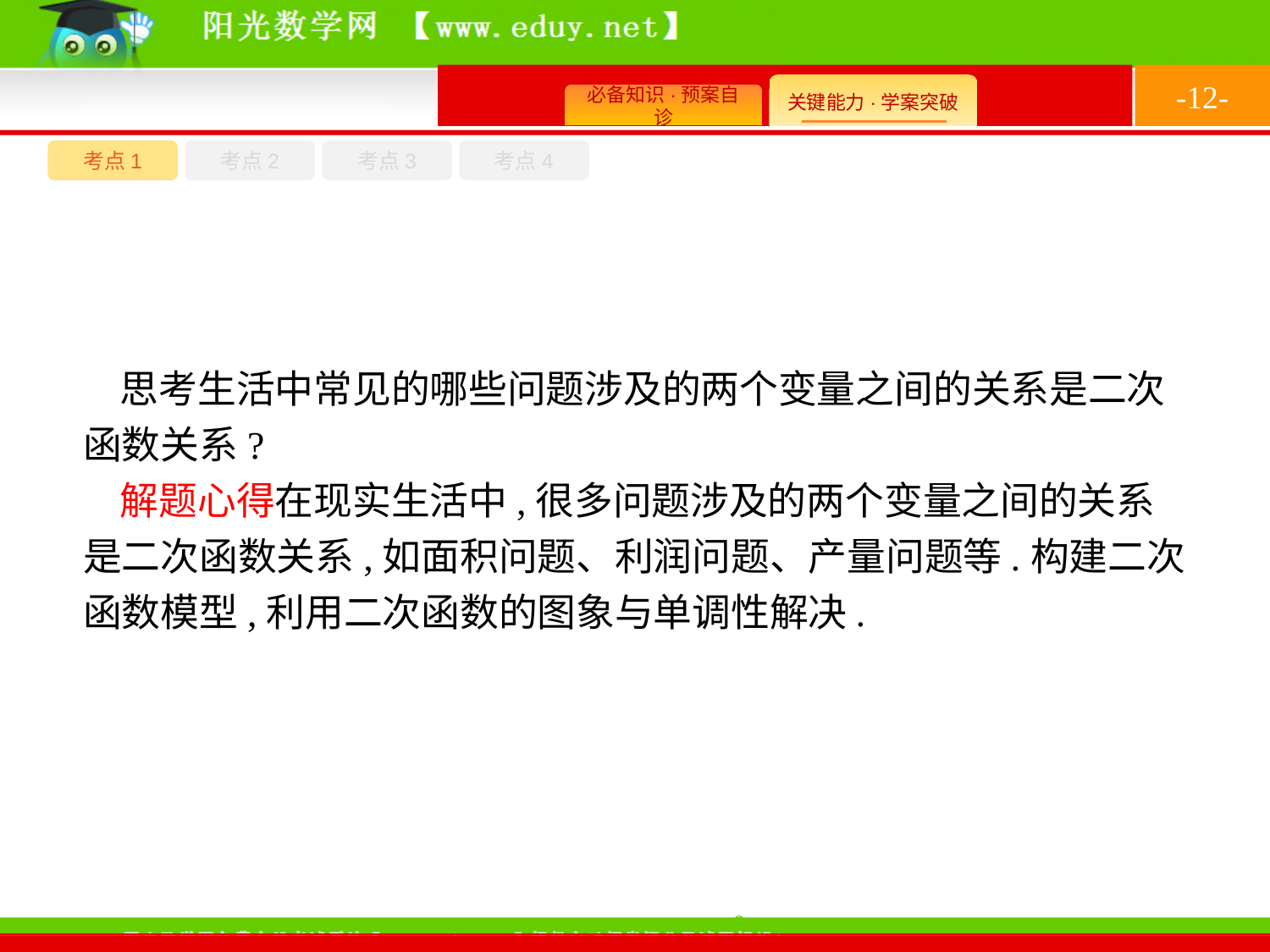

-12-
考点1
考点3
考点4
考点2
思考生活中常见的哪些问题涉及的两个变量之间的关系是二次函数关系?
解题心得在现实生活中,很多问题涉及的两个变量之间的关系是二次函数关系,如面积问题、利润问题、产量问题等.构建二次函数模型,利用二次函数的图象与单调性解决.